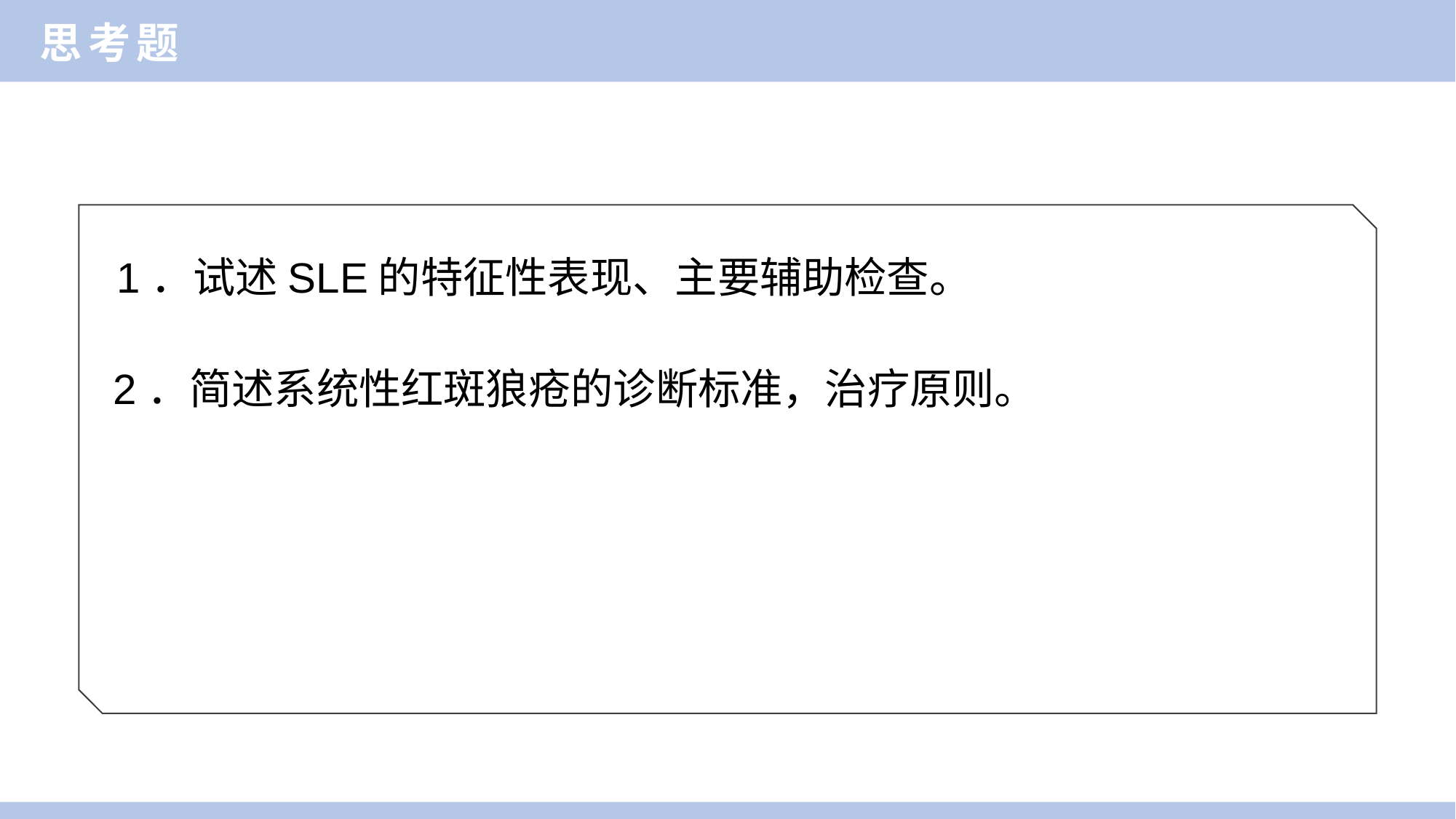

思考题
1．试述SLE的特征性表现、主要辅助检查。
  2．简述系统性红斑狼疮的诊断标准，治疗原则。